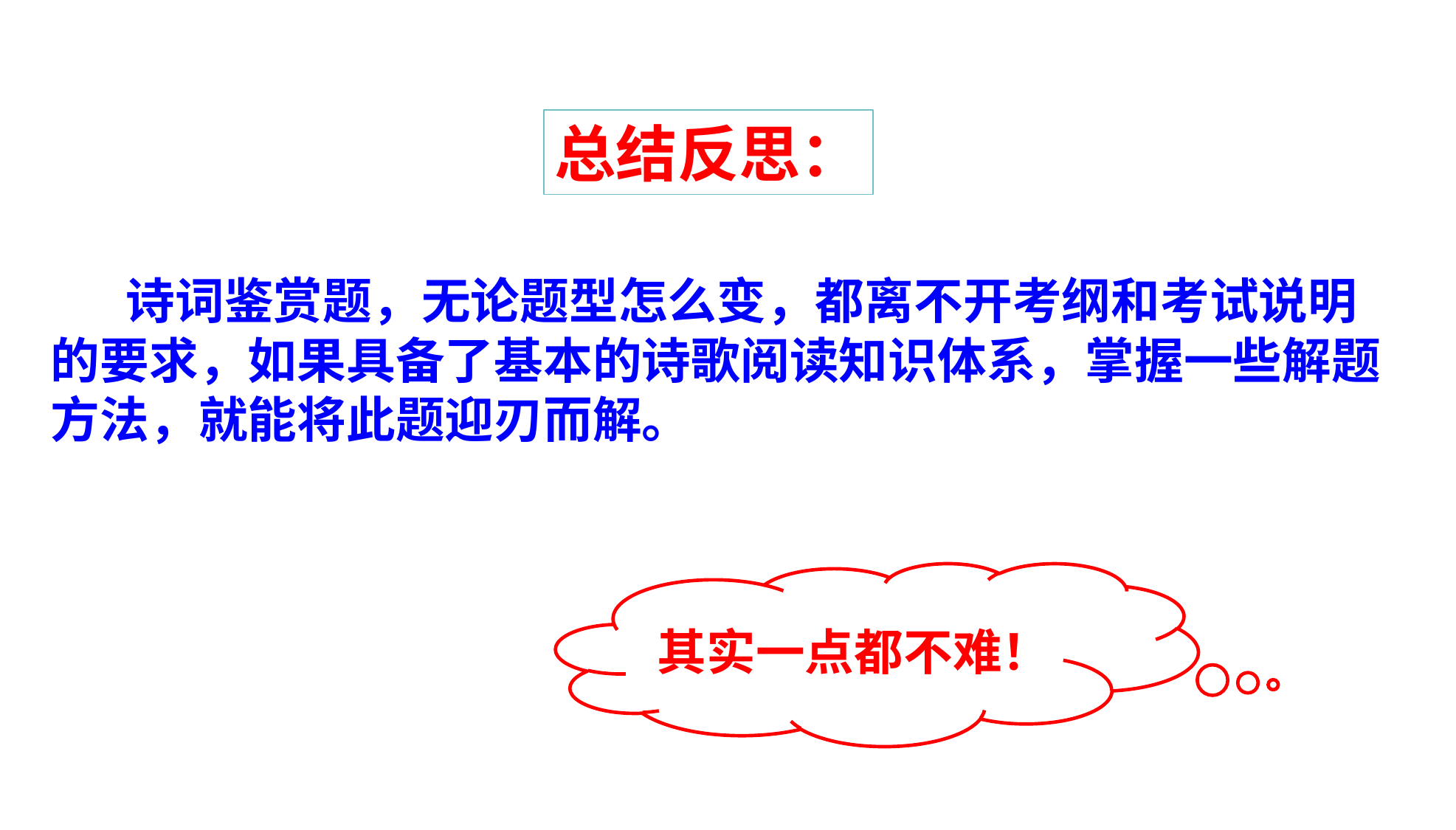

总结反思：
     诗词鉴赏题，无论题型怎么变，都离不开考纲和考试说明的要求，如果具备了基本的诗歌阅读知识体系，掌握一些解题方法，就能将此题迎刃而解。

其实一点都不难！